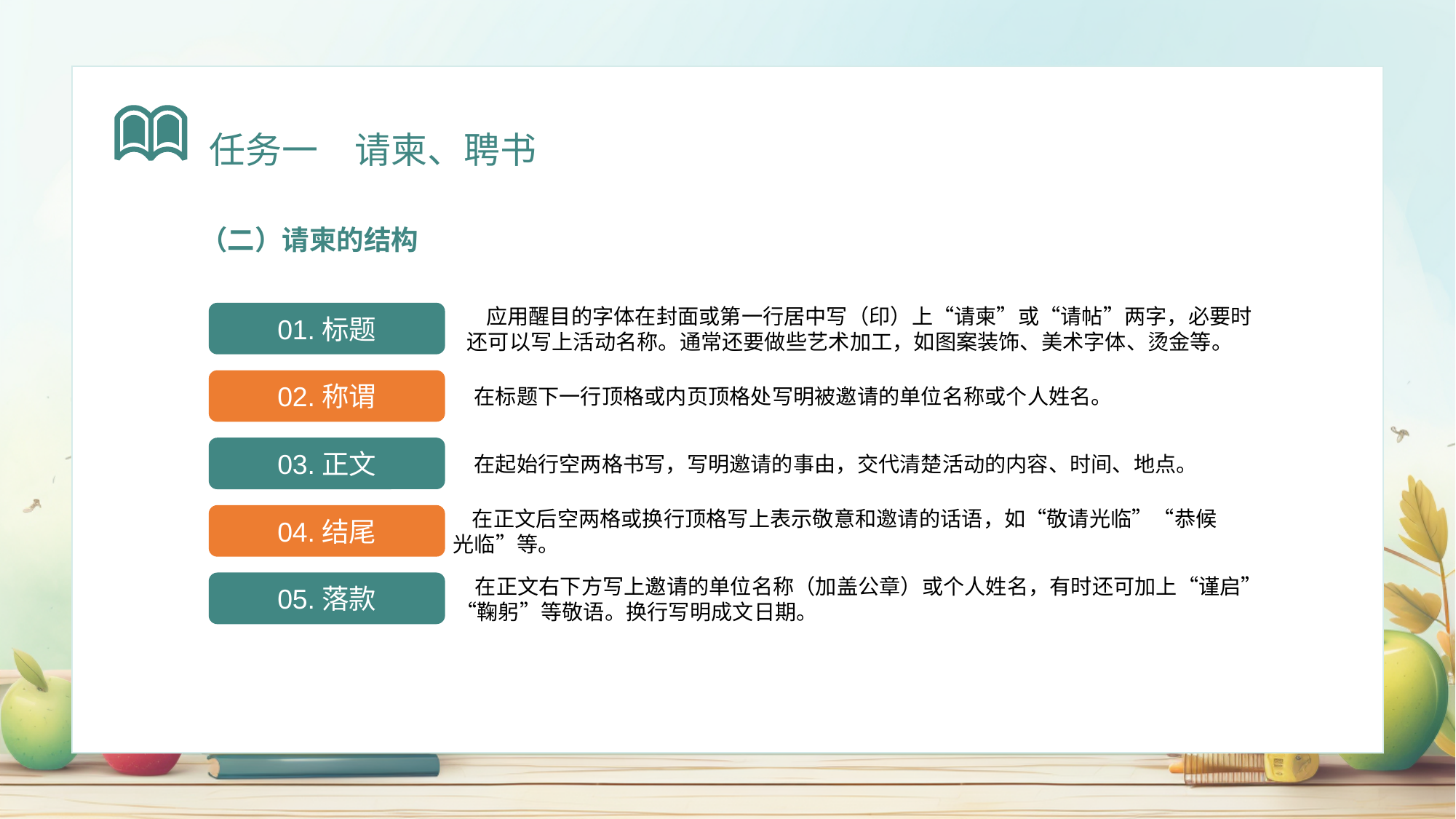

任务一　请柬、聘书

（二）请柬的结构
   应用醒目的字体在封面或第一行居中写（印）上“请柬”或“请帖”两字，必要时还可以写上活动名称。通常还要做些艺术加工，如图案装饰、美术字体、烫金等。
01.标题
02.称谓
  在标题下一行顶格或内页顶格处写明被邀请的单位名称或个人姓名。
03.正文
  在起始行空两格书写，写明邀请的事由，交代清楚活动的内容、时间、地点。
   在正文后空两格或换行顶格写上表示敬意和邀请的话语，如“敬请光临”“恭候光临”等。
04.结尾
   在正文右下方写上邀请的单位名称（加盖公章）或个人姓名，有时还可加上“谨启”“鞠躬”等敬语。换行写明成文日期。
05.落款